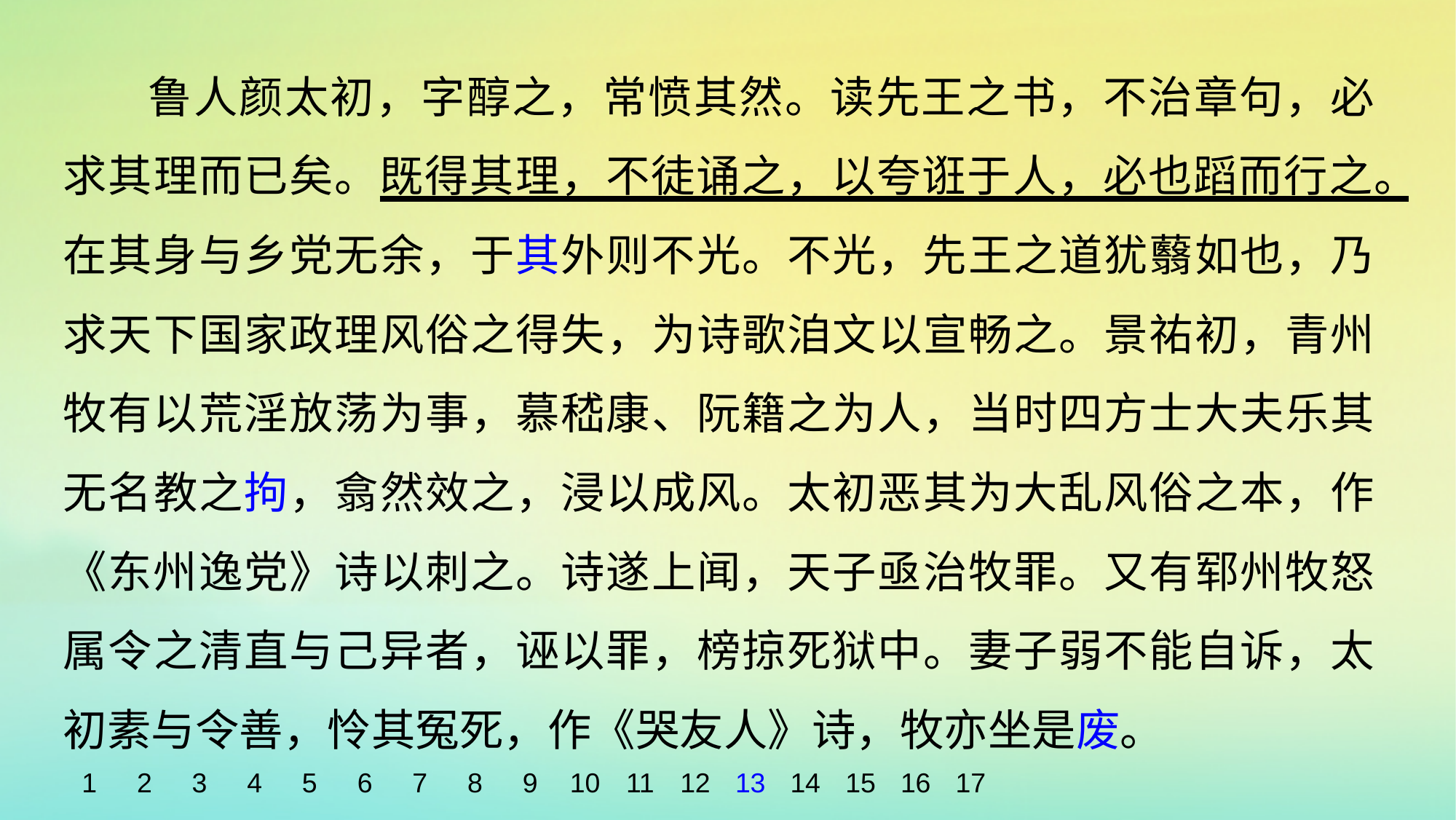

鲁人颜太初，字醇之，常愤其然。读先王之书，不治章句，必求其理而已矣。既得其理，不徒诵之，以夸诳于人，必也蹈而行之。在其身与乡党无余，于其外则不光。不光，先王之道犹蘙如也，乃求天下国家政理风俗之得失，为诗歌洎文以宣畅之。景祐初，青州牧有以荒淫放荡为事，慕嵇康、阮籍之为人，当时四方士大夫乐其无名教之拘，翕然效之，浸以成风。太初恶其为大乱风俗之本，作《东州逸党》诗以刺之。诗遂上闻，天子亟治牧罪。又有郓州牧怒属令之清直与己异者，诬以罪，榜掠死狱中。妻子弱不能自诉，太初素与令善，怜其冤死，作《哭友人》诗，牧亦坐是废。
1
2
3
4
5
6
7
8
9
10
11
12
13
14
15
16
17